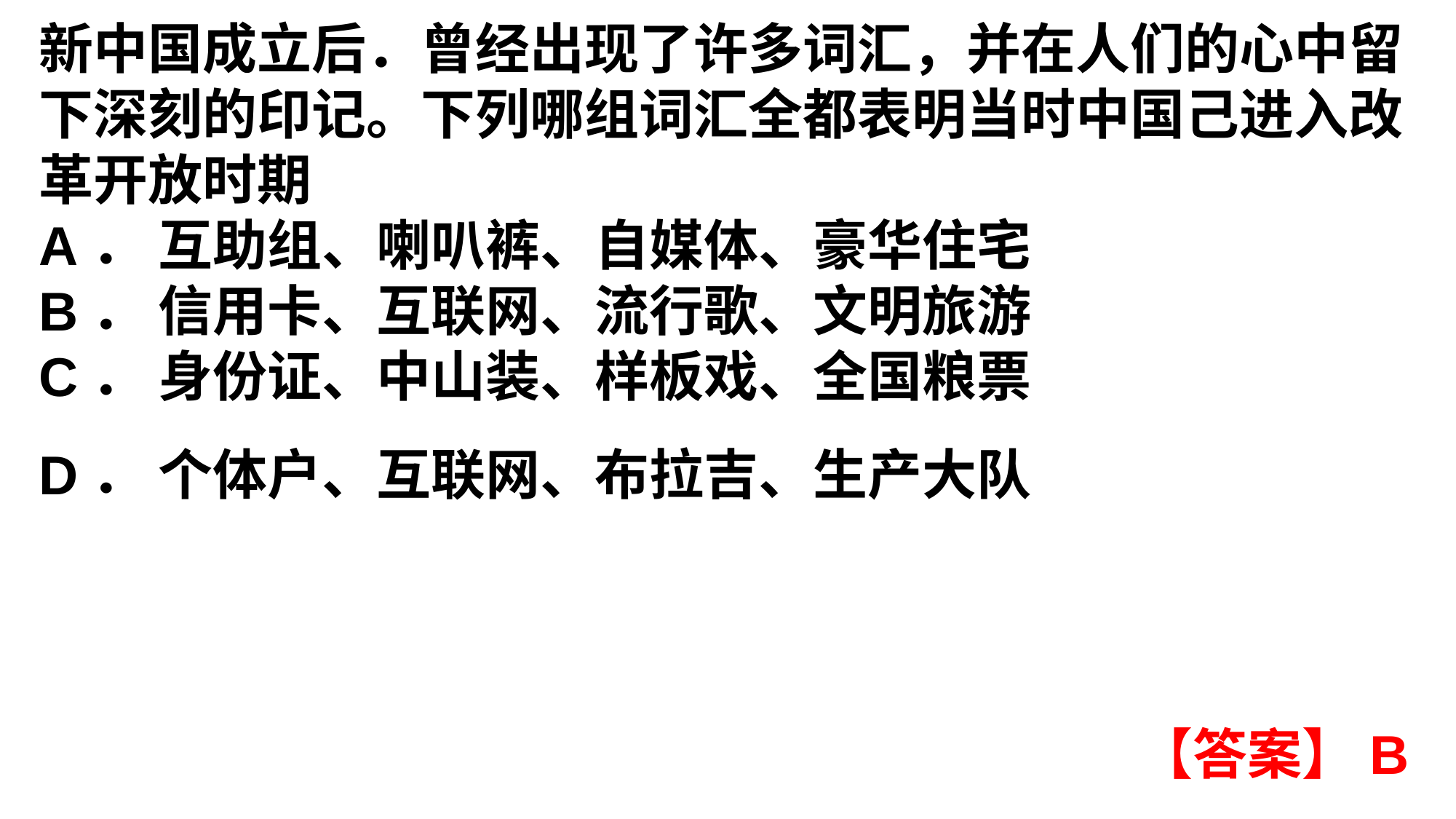

新中国成立后．曾经出现了许多词汇，并在人们的心中留下深刻的印记。下列哪组词汇全都表明当时中国己进入改革开放时期A． 互助组、喇叭裤、自媒体、豪华住宅B． 信用卡、互联网、流行歌、文明旅游C． 身份证、中山装、样板戏、全国粮票D． 个体户、互联网、布拉吉、生产大队
【答案】B